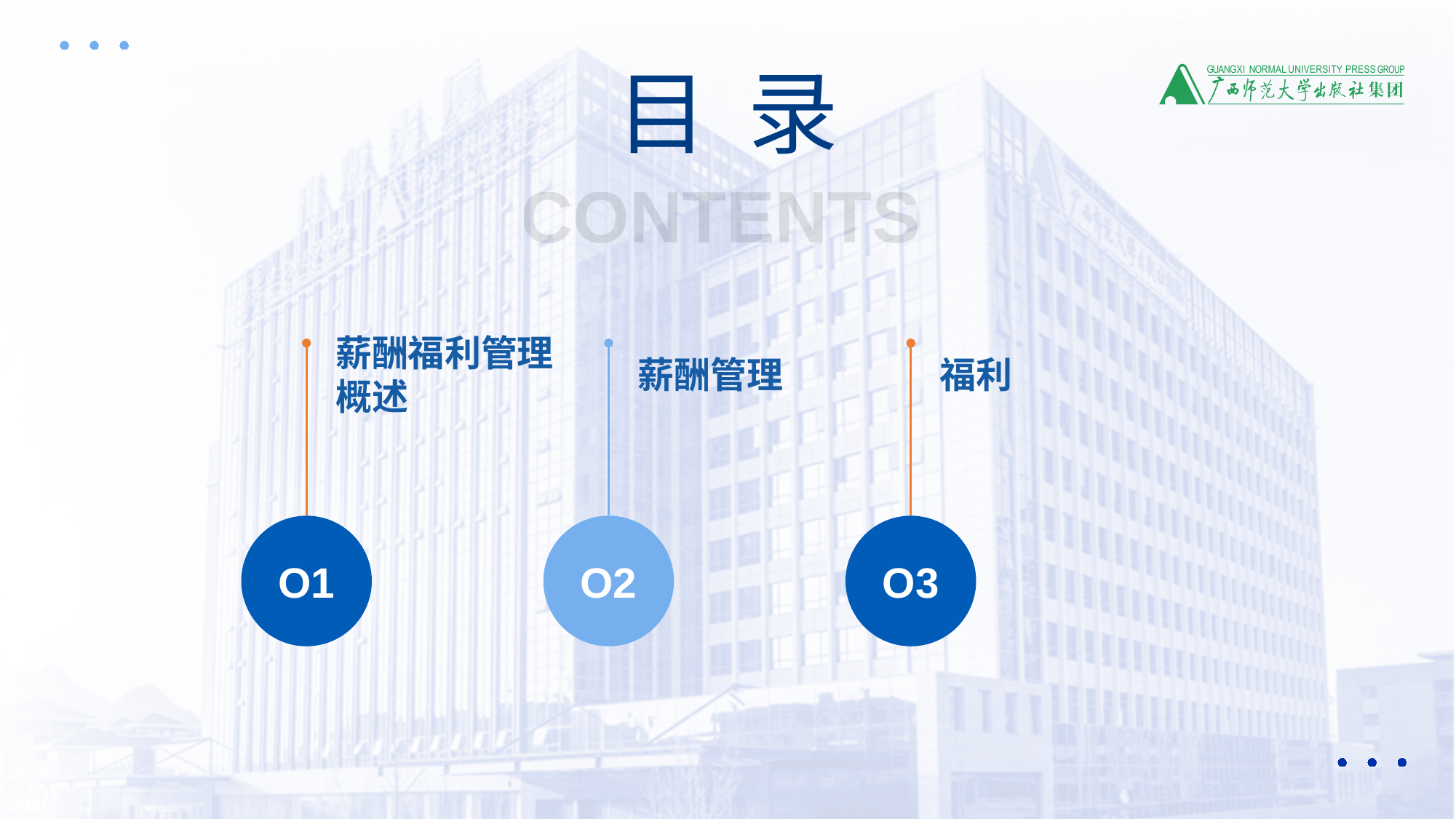

目  录
CONTENTS
薪酬福利管理概述
薪酬管理
福利
O1
O2
O3